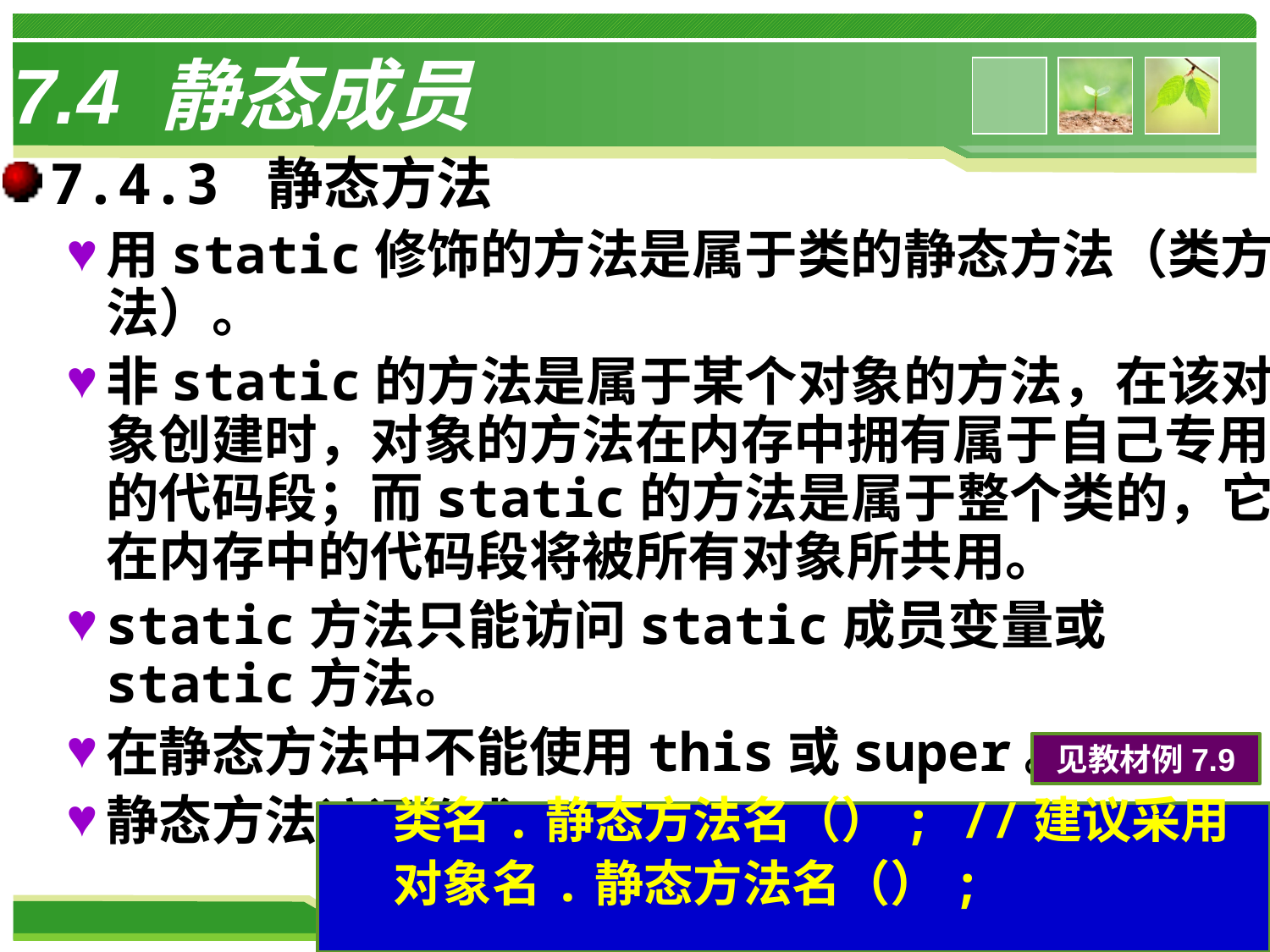

# 7.4 静态成员
7.4.3 静态方法
用static修饰的方法是属于类的静态方法（类方法）。
非static的方法是属于某个对象的方法，在该对象创建时，对象的方法在内存中拥有属于自己专用的代码段；而static的方法是属于整个类的，它在内存中的代码段将被所有对象所共用。
static方法只能访问static成员变量或static方法。
在静态方法中不能使用this或super。
静态方法访问格式：
见教材例7.9
类名.静态方法名（）; //建议采用
对象名.静态方法名（）;

14